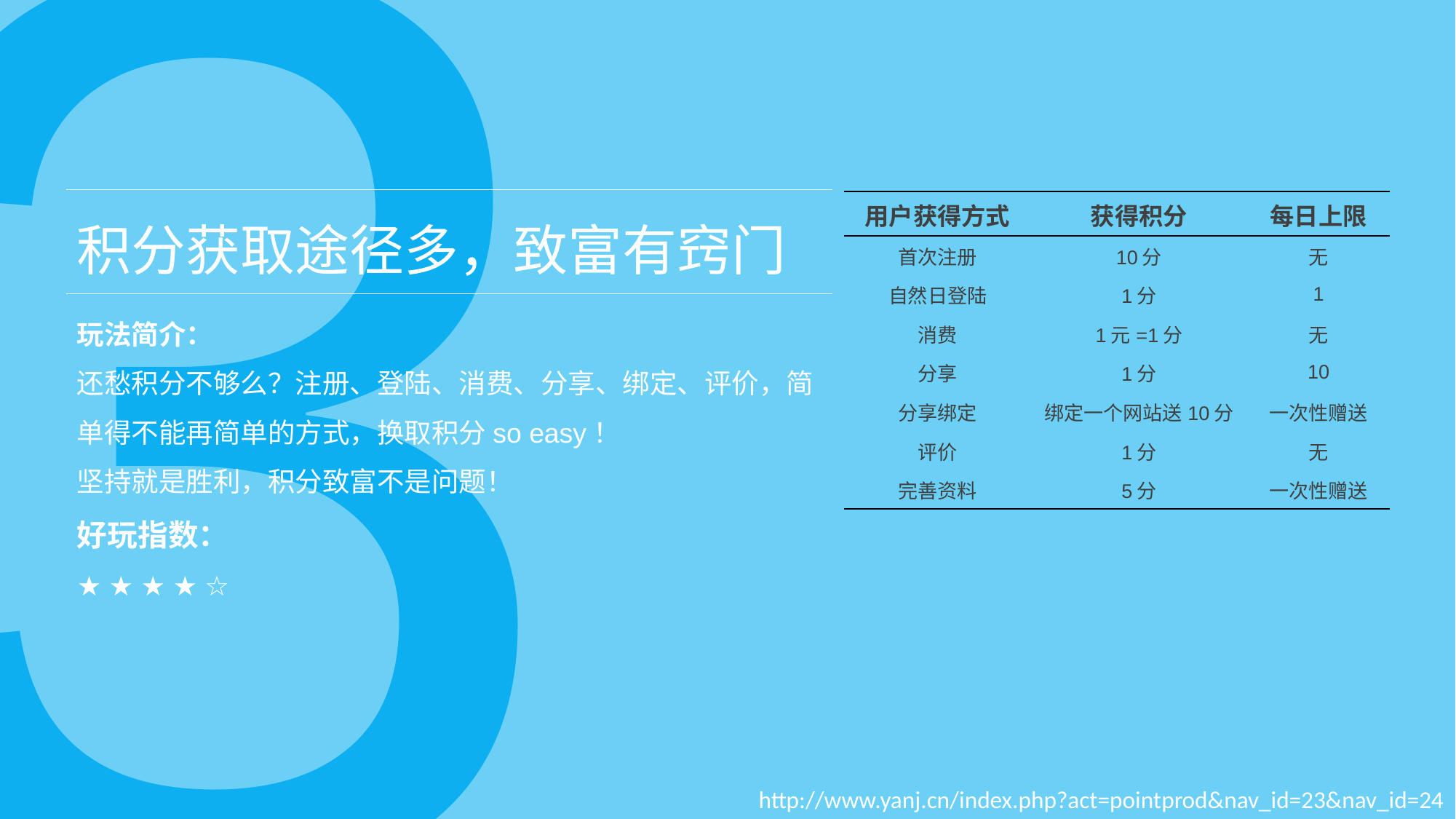

3
| 用户获得方式 | 获得积分 | 每日上限 |
| --- | --- | --- |
| 首次注册 | 10分 | 无 |
| 自然日登陆 | 1分 | 1 |
| 消费 | 1元=1分 | 无 |
| 分享 | 1分 | 10 |
| 分享绑定 | 绑定一个网站送10分 | 一次性赠送 |
| 评价 | 1分 | 无 |
| 完善资料 | 5分 | 一次性赠送 |
积分获取途径多，致富有窍门
玩法简介：
还愁积分不够么？注册、登陆、消费、分享、绑定、评价，简单得不能再简单的方式，换取积分so easy！
坚持就是胜利，积分致富不是问题！
好玩指数：
★ ★ ★ ★ ☆
http://www.yanj.cn/index.php?act=pointprod&nav_id=23&nav_id=24